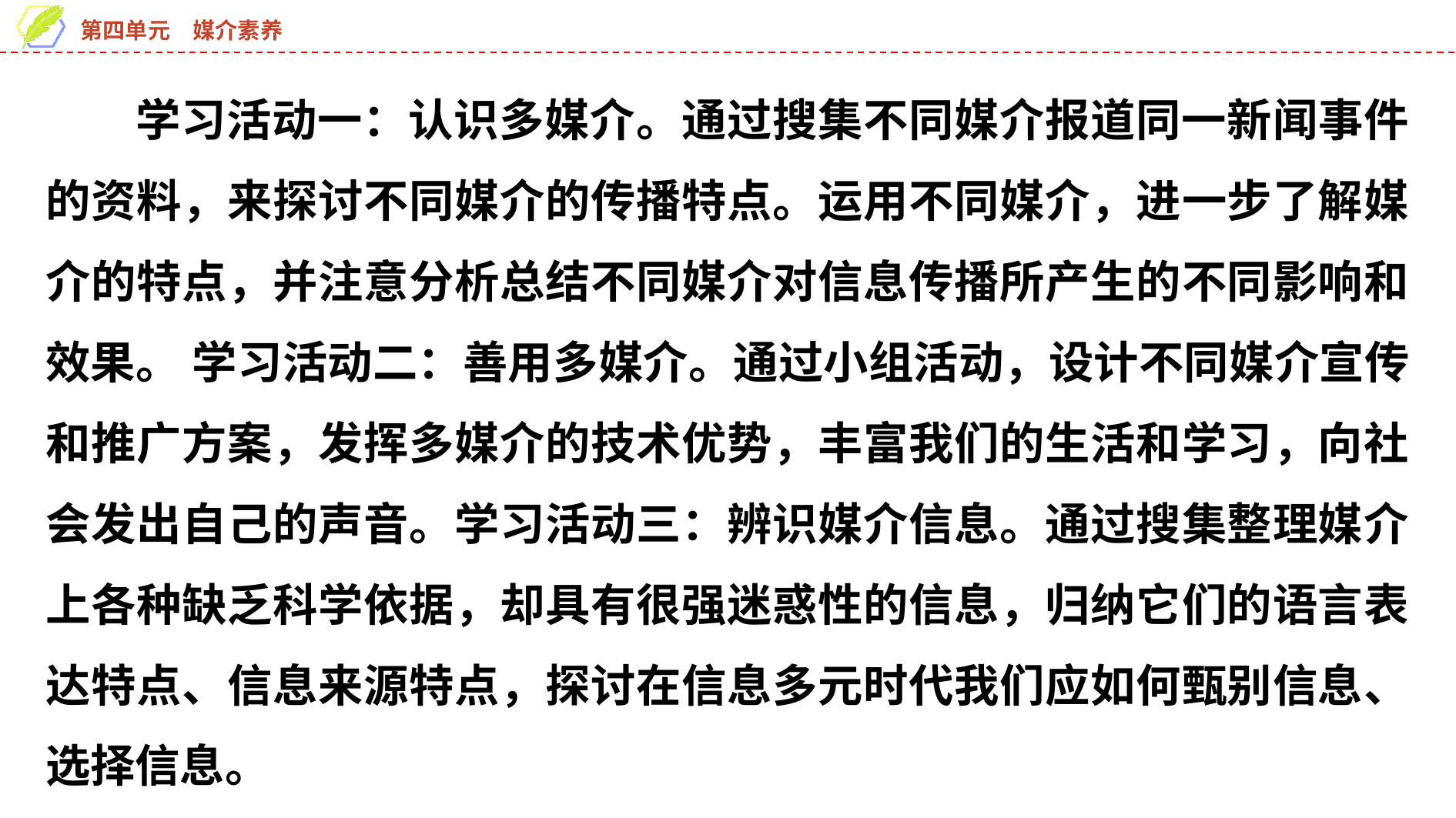

学习活动一：认识多媒介。通过搜集不同媒介报道同一新闻事件的资料，来探讨不同媒介的传播特点。运用不同媒介，进一步了解媒介的特点，并注意分析总结不同媒介对信息传播所产生的不同影响和效果。 学习活动二：善用多媒介。通过小组活动，设计不同媒介宣传和推广方案，发挥多媒介的技术优势，丰富我们的生活和学习，向社会发出自己的声音。学习活动三：辨识媒介信息。通过搜集整理媒介上各种缺乏科学依据，却具有很强迷惑性的信息，归纳它们的语言表达特点、信息来源特点，探讨在信息多元时代我们应如何甄别信息、选择信息。